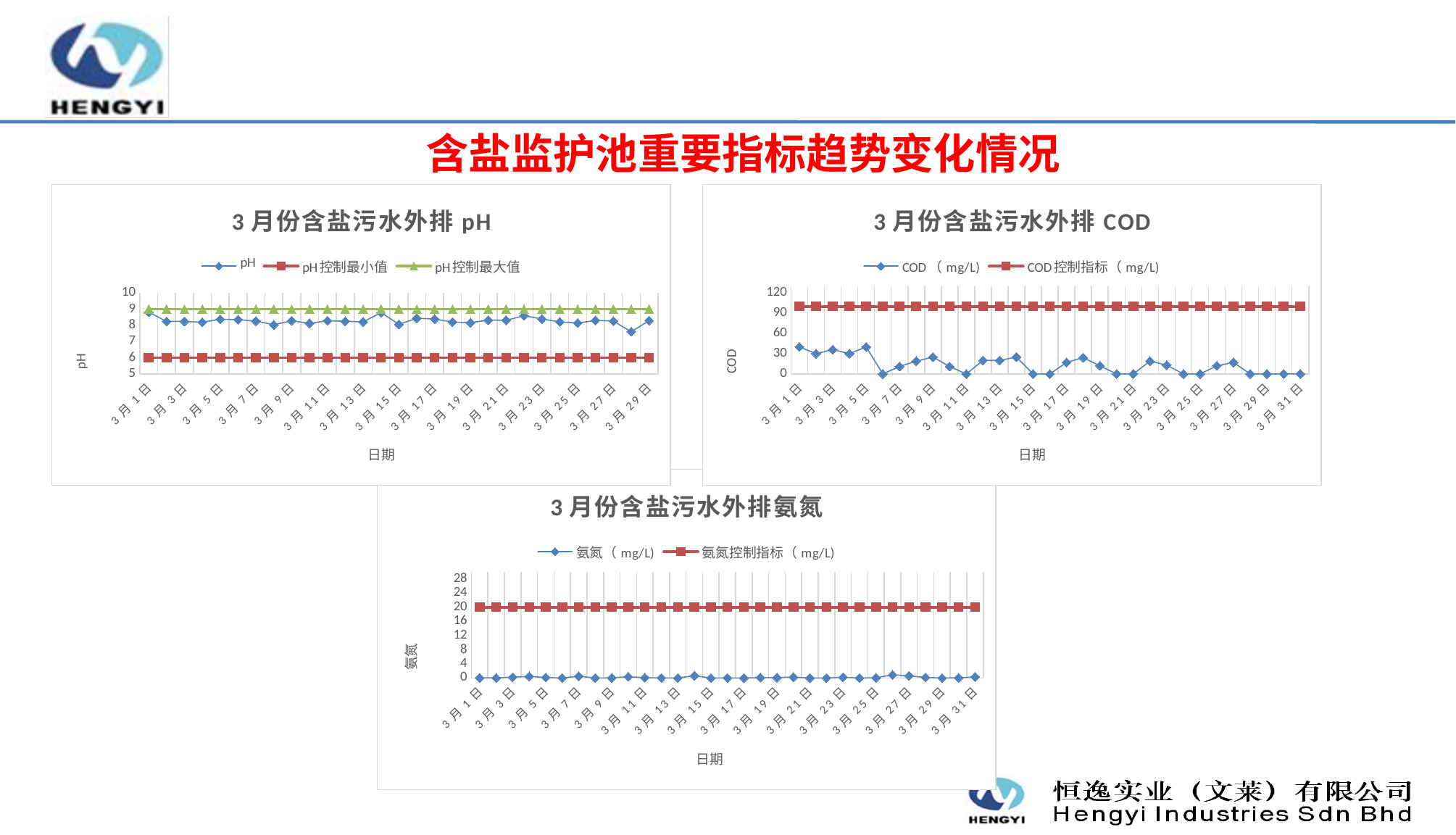

含盐监护池重要指标趋势变化情况

### Chart: 3月份含盐污水外排pH

| Category | pH | pH控制最小值 | pH控制最大值 |
|---|---|---|---|
| 43891 | 8.81 | 6.0 | 9.0 |
| 43892 | 8.24 | 6.0 | 9.0 |
| 43893 | 8.24 | 6.0 | 9.0 |
| 43894 | 8.19 | 6.0 | 9.0 |
| 43895 | 8.37 | 6.0 | 9.0 |
| 43896 | 8.35 | 6.0 | 9.0 |
| 43897 | 8.26 | 6.0 | 9.0 |
| 43898 | 8.03 | 6.0 | 9.0 |
| 43899 | 8.28 | 6.0 | 9.0 |
| 43900 | 8.12 | 6.0 | 9.0 |
| 43901 | 8.28 | 6.0 | 9.0 |
| 43902 | 8.25 | 6.0 | 9.0 |
| 43903 | 8.21 | 6.0 | 9.0 |
| 43904 | 8.78 | 6.0 | 9.0 |
| 43905 | 8.06 | 6.0 | 9.0 |
| 43906 | 8.43 | 6.0 | 9.0 |
| 43907 | 8.39 | 6.0 | 9.0 |
| 43908 | 8.2 | 6.0 | 9.0 |
| 43909 | 8.16 | 6.0 | 9.0 |
| 43910 | 8.32 | 6.0 | 9.0 |
| 43911 | 8.31 | 6.0 | 9.0 |
| 43912 | 8.59 | 6.0 | 9.0 |
| 43913 | 8.39 | 6.0 | 9.0 |
| 43914 | 8.21 | 6.0 | 9.0 |
| 43915 | 8.14 | 6.0 | 9.0 |
| 43916 | 8.3 | 6.0 | 9.0 |
| 43917 | 8.26 | 6.0 | 9.0 |
| 43918 | 7.6 | 6.0 | 9.0 |
| 43919 | 8.29 | 6.0 | 9.0 |

### Chart: 3月份含盐污水外排COD

| Category | COD（mg/L) | COD控制指标（mg/L) |
|---|---|---|
| 43891 | 40.0 | 100.0 |
| 43892 | 30.0 | 100.0 |
| 43893 | 36.0 | 100.0 |
| 43894 | 30.0 | 100.0 |
| 43895 | 40.0 | 100.0 |
| 43896 | 0.0 | 100.0 |
| 43897 | 11.0 | 100.0 |
| 43898 | 19.0 | 100.0 |
| 43899 | 25.0 | 100.0 |
| 43900 | 11.0 | 100.0 |
| 43901 | 0.0 | 100.0 |
| 43902 | 20.0 | 100.0 |
| 43903 | 20.0 | 100.0 |
| 43904 | 25.0 | 100.0 |
| 43905 | 0.0 | 100.0 |
| 43906 | 0.0 | 100.0 |
| 43907 | 17.0 | 100.0 |
| 43908 | 24.0 | 100.0 |
| 43909 | 12.0 | 100.0 |
| 43910 | 0.0 | 100.0 |
| 43911 | 0.0 | 100.0 |
| 43912 | 19.0 | 100.0 |
| 43913 | 13.0 | 100.0 |
| 43914 | 0.0 | 100.0 |
| 43915 | 0.0 | 100.0 |
| 43916 | 12.0 | 100.0 |
| 43917 | 17.0 | 100.0 |
| 43918 | 0.0 | 100.0 |
| 43919 | 0.0 | 100.0 |
| 43920 | 0.0 | 100.0 |
| 43921 | 0.0 | 100.0 |

### Chart: 3月份含盐污水外排氨氮

| Category | 氨氮（mg/L) | 氨氮控制指标（mg/L) |
|---|---|---|
| 43891 | 0.02 | 20.0 |
| 43892 | 0.04 | 20.0 |
| 43893 | 0.21 | 20.0 |
| 43894 | 0.45 | 20.0 |
| 43895 | 0.13 | 20.0 |
| 43896 | 0.0 | 20.0 |
| 43897 | 0.51 | 20.0 |
| 43898 | 0.0 | 20.0 |
| 43899 | 0.03 | 20.0 |
| 43900 | 0.37 | 20.0 |
| 43901 | 0.08 | 20.0 |
| 43902 | 0.02 | 20.0 |
| 43903 | 0.0 | 20.0 |
| 43904 | 0.64 | 20.0 |
| 43905 | 0.0 | 20.0 |
| 43906 | 0.0 | 20.0 |
| 43907 | 0.0 | 20.0 |
| 43908 | 0.1 | 20.0 |
| 43909 | 0.11 | 20.0 |
| 43910 | 0.26 | 20.0 |
| 43911 | 0.0 | 20.0 |
| 43912 | 0.0 | 20.0 |
| 43913 | 0.2 | 20.0 |
| 43914 | 0.0 | 20.0 |
| 43915 | 0.06 | 20.0 |
| 43916 | 0.9 | 20.0 |
| 43917 | 0.61 | 20.0 |
| 43918 | 0.15 | 20.0 |
| 43919 | 0.0 | 20.0 |
| 43920 | 0.04 | 20.0 |
| 43921 | 0.31 | 20.0 |